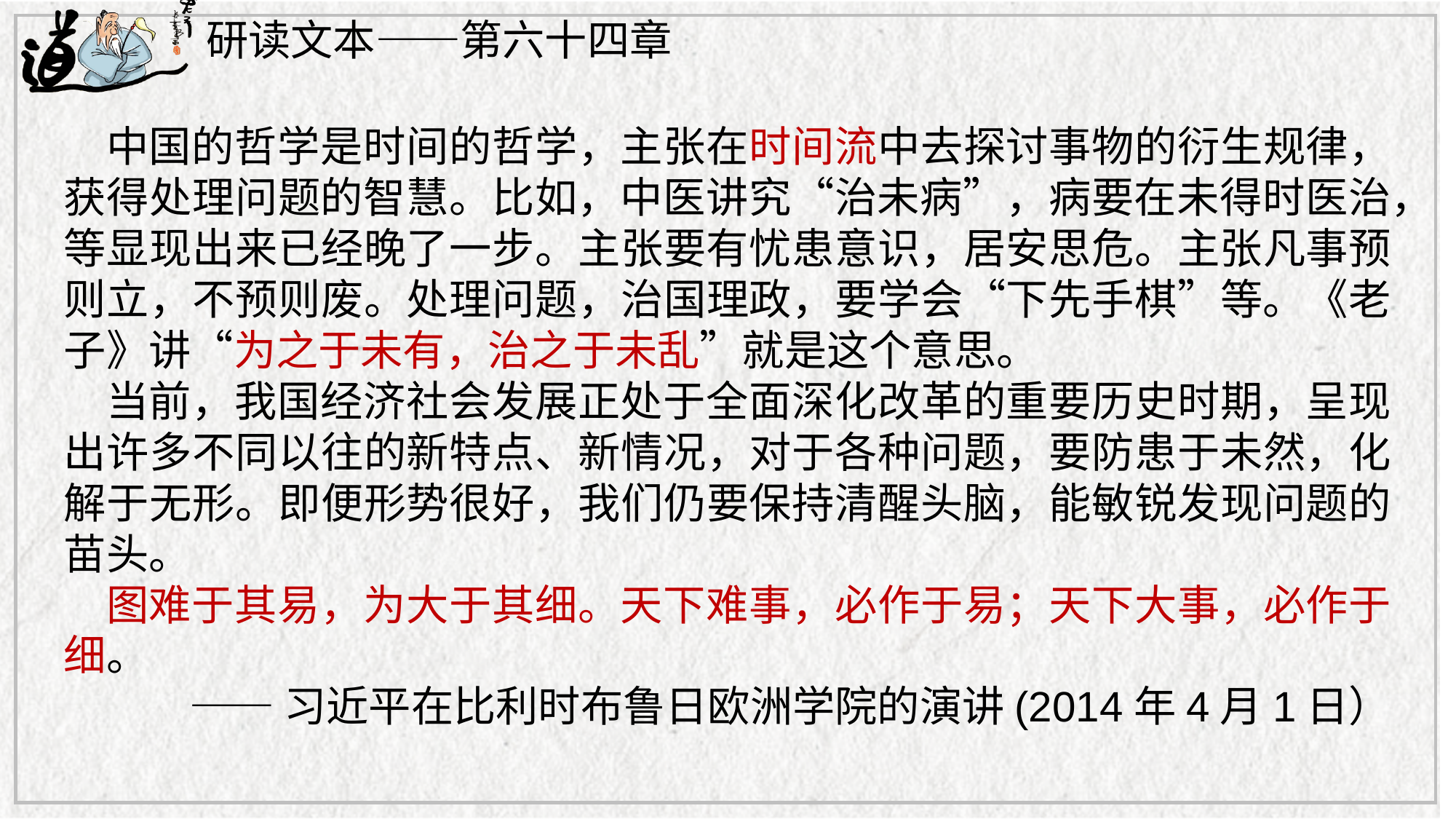

研读文本——第六十四章
中国的哲学是时间的哲学，主张在时间流中去探讨事物的衍生规律，获得处理问题的智慧。比如，中医讲究“治未病”，病要在未得时医治，等显现出来已经晚了一步。主张要有忧患意识，居安思危。主张凡事预则立，不预则废。处理问题，治国理政，要学会“下先手棋”等。《老子》讲“为之于未有，治之于未乱”就是这个意思。
当前，我国经济社会发展正处于全面深化改革的重要历史时期，呈现出许多不同以往的新特点、新情况，对于各种问题，要防患于未然，化解于无形。即便形势很好，我们仍要保持清醒头脑，能敏锐发现问题的苗头。
图难于其易，为大于其细。天下难事，必作于易；天下大事，必作于细。
——习近平在比利时布鲁日欧洲学院的演讲(2014年4月1日）